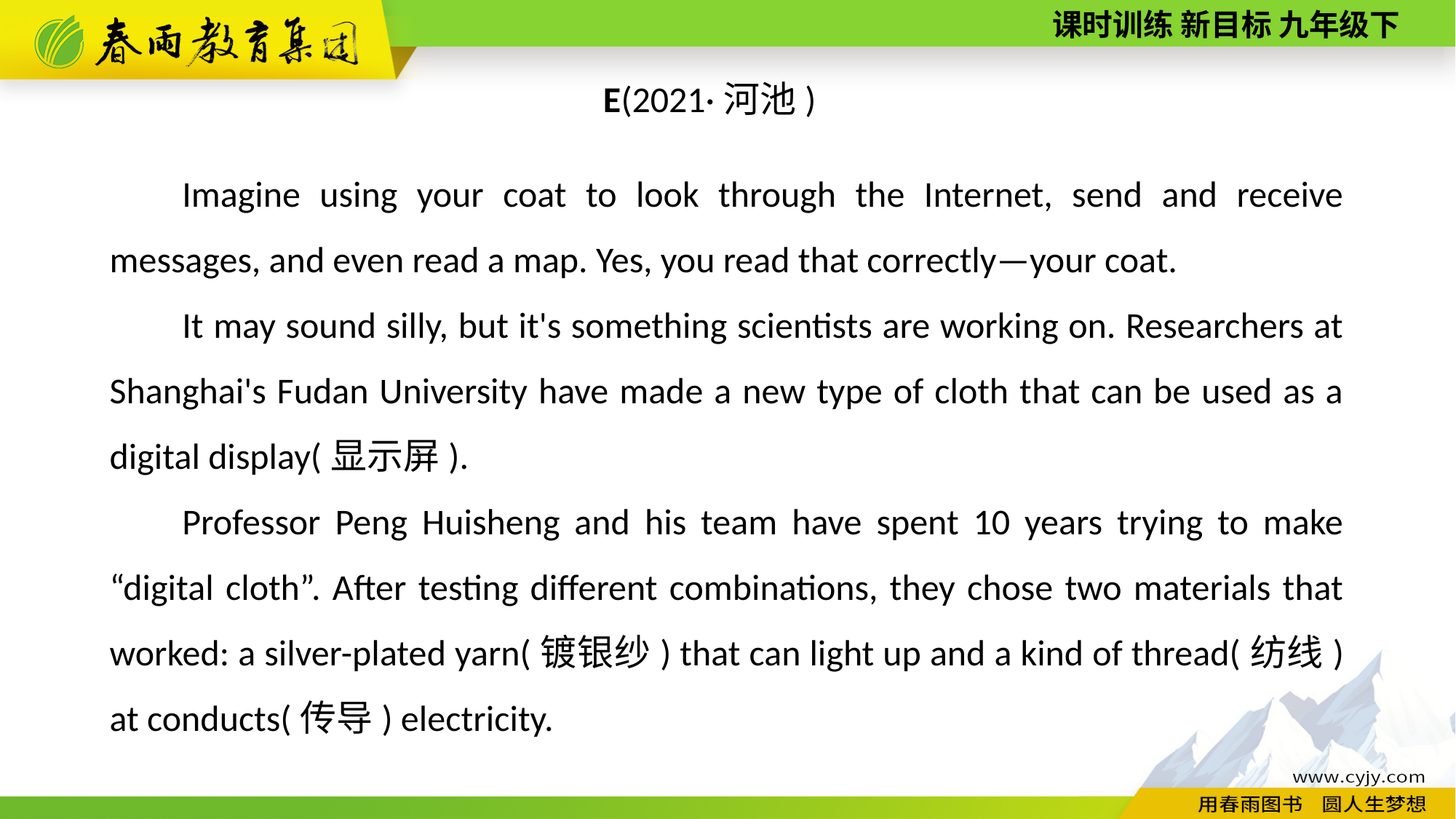

E(2021·河池)
Imagine using your coat to look through the Internet, send and receive messages, and even read a map. Yes, you read that correctly—your coat.
It may sound silly, but it's something scientists are working on. Researchers at Shanghai's Fudan University have made a new type of cloth that can be used as a digital display(显示屏).
Professor Peng Huisheng and his team have spent 10 years trying to make “digital cloth”. After testing different combinations, they chose two materials that worked: a silver-­plated yarn(镀银纱) that can light up and a kind of thread(纺线) at conducts(传导) electricity.